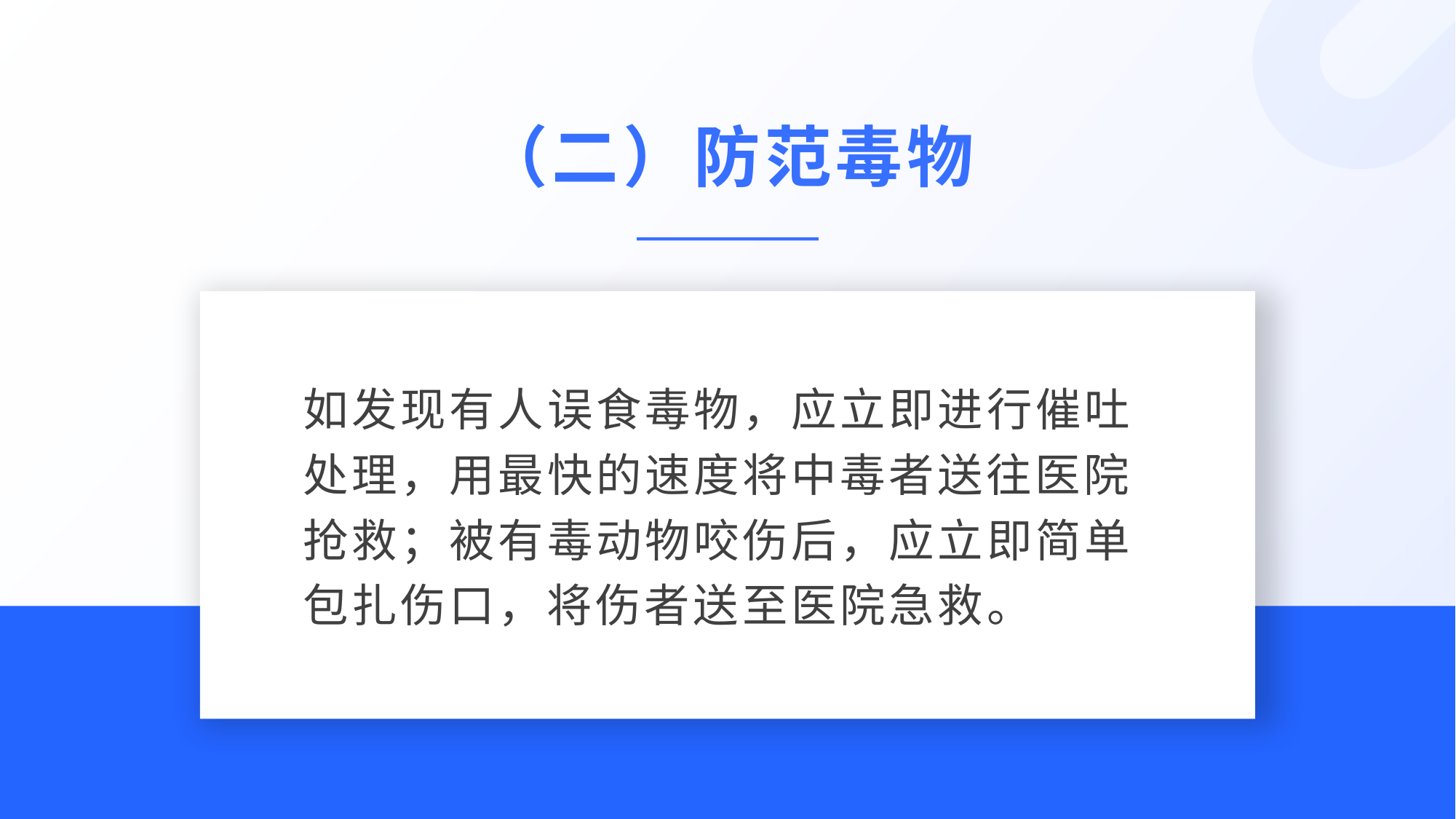

（二）防范毒物

如发现有人误食毒物，应立即进行催吐处理，用最快的速度将中毒者送往医院抢救；被有毒动物咬伤后，应立即简单包扎伤口，将伤者送至医院急救。